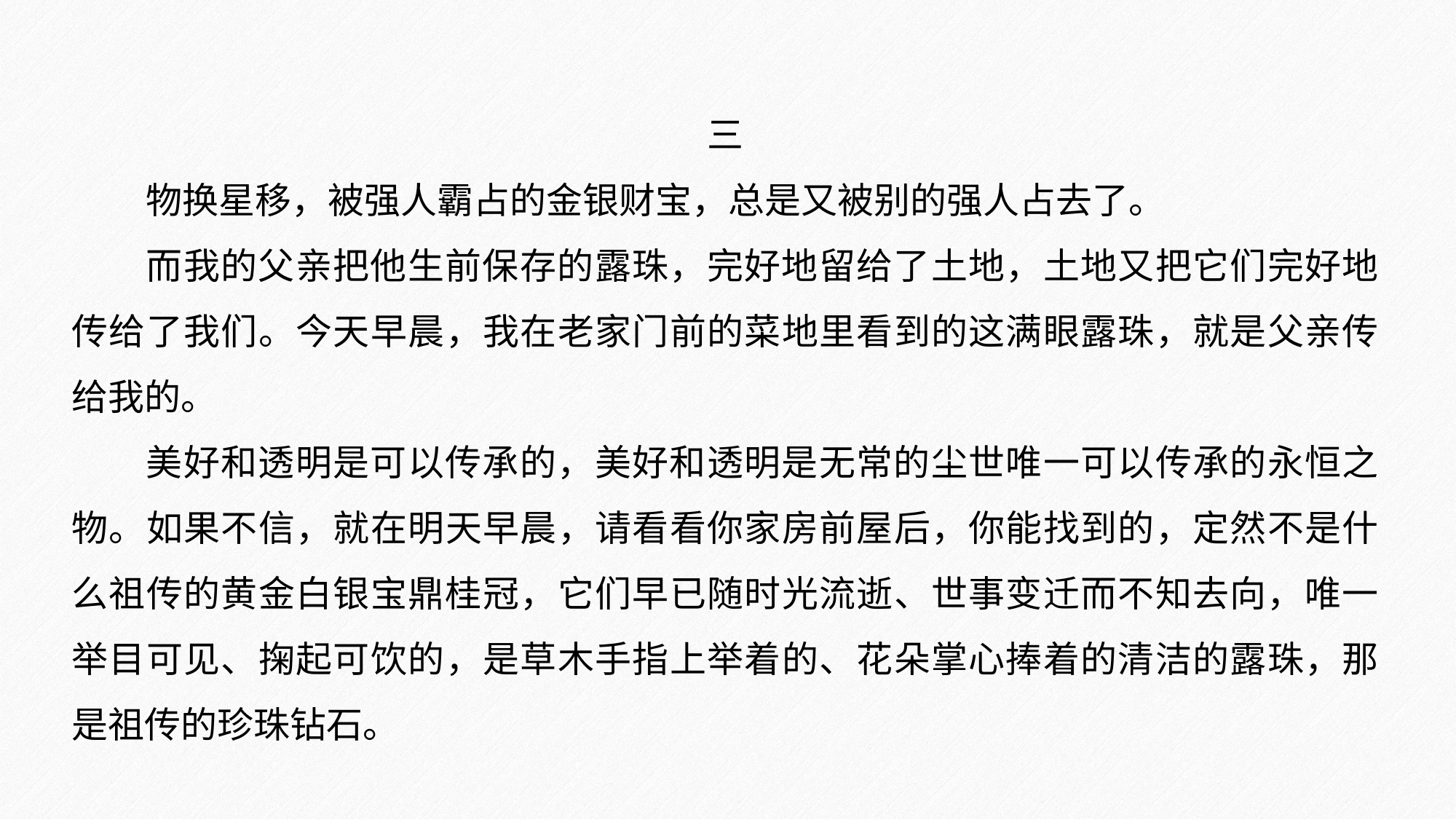

三
物换星移，被强人霸占的金银财宝，总是又被别的强人占去了。
而我的父亲把他生前保存的露珠，完好地留给了土地，土地又把它们完好地传给了我们。今天早晨，我在老家门前的菜地里看到的这满眼露珠，就是父亲传给我的。
美好和透明是可以传承的，美好和透明是无常的尘世唯一可以传承的永恒之物。如果不信，就在明天早晨，请看看你家房前屋后，你能找到的，定然不是什么祖传的黄金白银宝鼎桂冠，它们早已随时光流逝、世事变迁而不知去向，唯一举目可见、掬起可饮的，是草木手指上举着的、花朵掌心捧着的清洁的露珠，那是祖传的珍珠钻石。